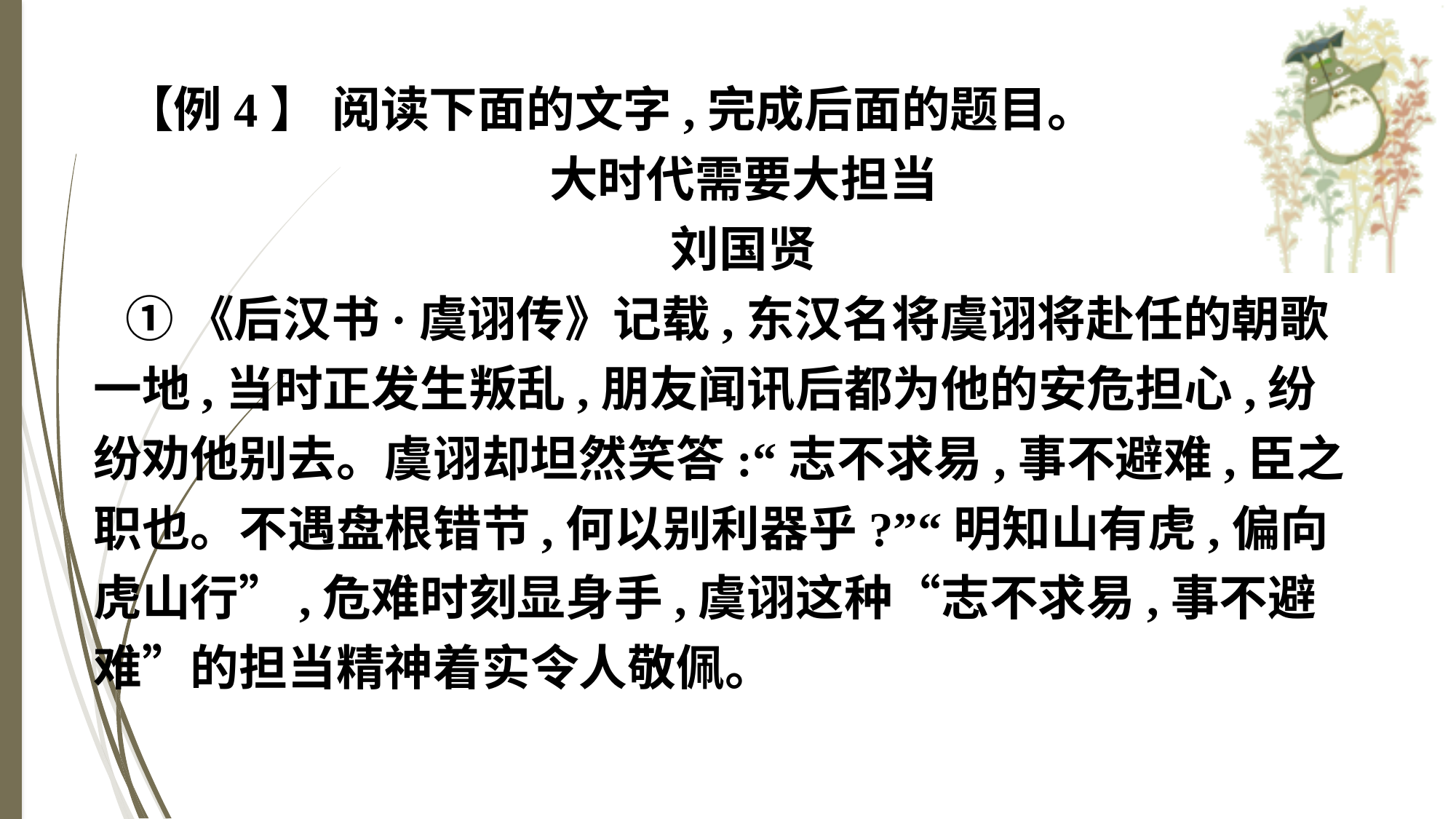

【例4】 阅读下面的文字,完成后面的题目。
大时代需要大担当
刘国贤
①《后汉书·虞诩传》记载,东汉名将虞诩将赴任的朝歌一地,当时正发生叛乱,朋友闻讯后都为他的安危担心,纷纷劝他别去。虞诩却坦然笑答:“志不求易,事不避难,臣之职也。不遇盘根错节,何以别利器乎?”“明知山有虎,偏向虎山行”,危难时刻显身手,虞诩这种“志不求易,事不避难”的担当精神着实令人敬佩。